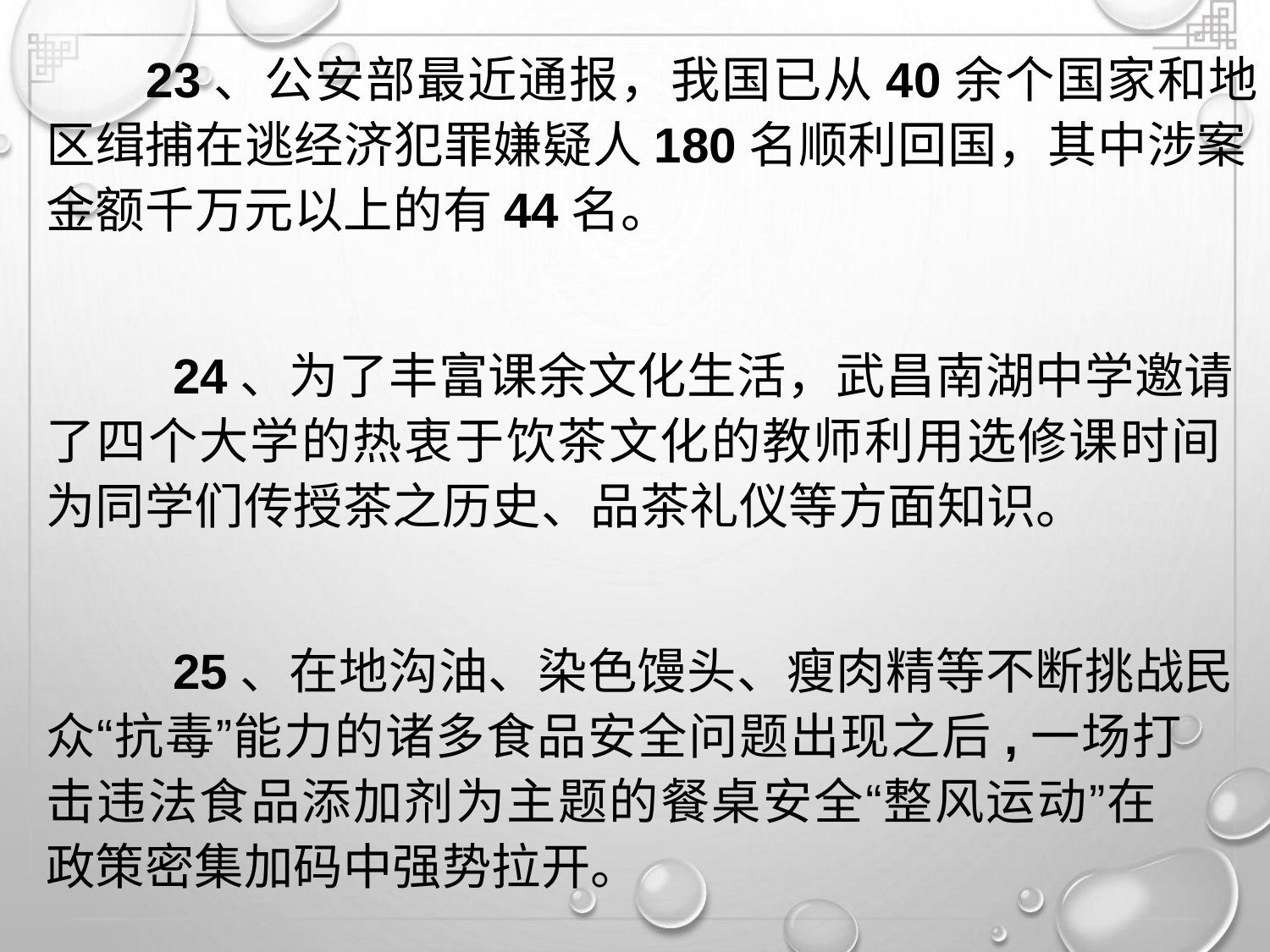

23、公安部最近通报，我国已从40余个国家和地
区缉捕在逃经济犯罪嫌疑人180名顺利回国，其中涉案
金额千万元以上的有44名。
24、为了丰富课余文化生活，武昌南湖中学邀请
了四个大学的热衷于饮茶文化的教师利用选修课时间
为同学们传授茶之历史、品茶礼仪等方面知识。
25、在地沟油、染色馒头、瘦肉精等不断挑战民
众“抗毒”能力的诸多食品安全问题出现之后,一场打
击违法食品添加剂为主题的餐桌安全“整风运动”在
政策密集加码中强势拉开。